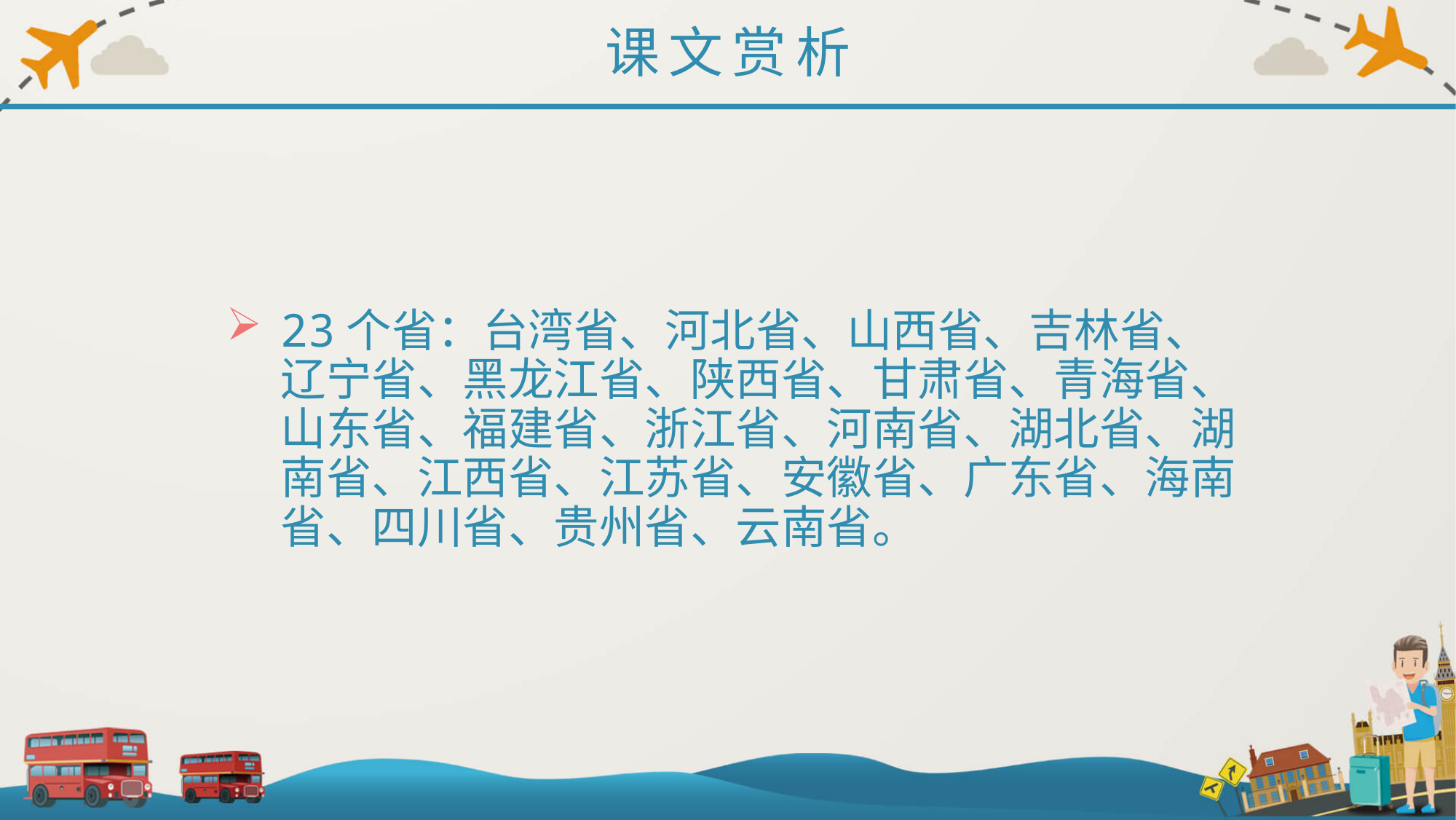

课文赏析

23个省：台湾省、河北省、山西省、吉林省、辽宁省、黑龙江省、陕西省、甘肃省、青海省、山东省、福建省、浙江省、河南省、湖北省、湖南省、江西省、江苏省、安徽省、广东省、海南省、四川省、贵州省、云南省。